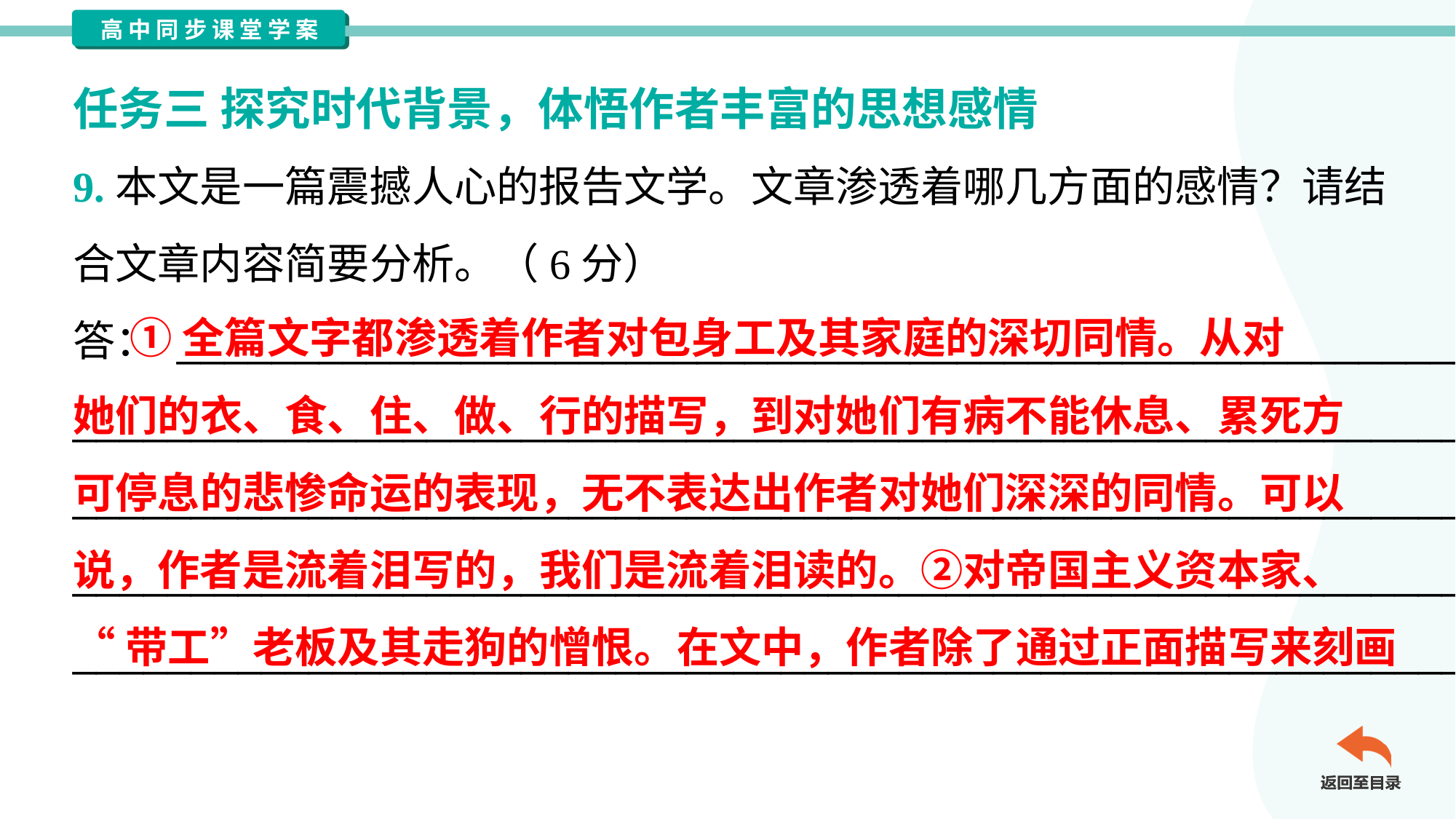

任务三 探究时代背景，体悟作者丰富的思想感情
9.本文是一篇震撼人心的报告文学。文章渗透着哪几方面的感情？请结
合文章内容简要分析。（6分）
答： ________________________________________________________
_____________________________________________________________
_____________________________________________________________
_____________________________________________________________
_____________________________________________________________
      ①全篇文字都渗透着作者对包身工及其家庭的深切同情。从对
她们的衣、食、住、做、行的描写，到对她们有病不能休息、累死方
可停息的悲惨命运的表现，无不表达出作者对她们深深的同情。可以
说，作者是流着泪写的，我们是流着泪读的。②对帝国主义资本家、
“带工”老板及其走狗的憎恨。在文中，作者除了通过正面描写来刻画